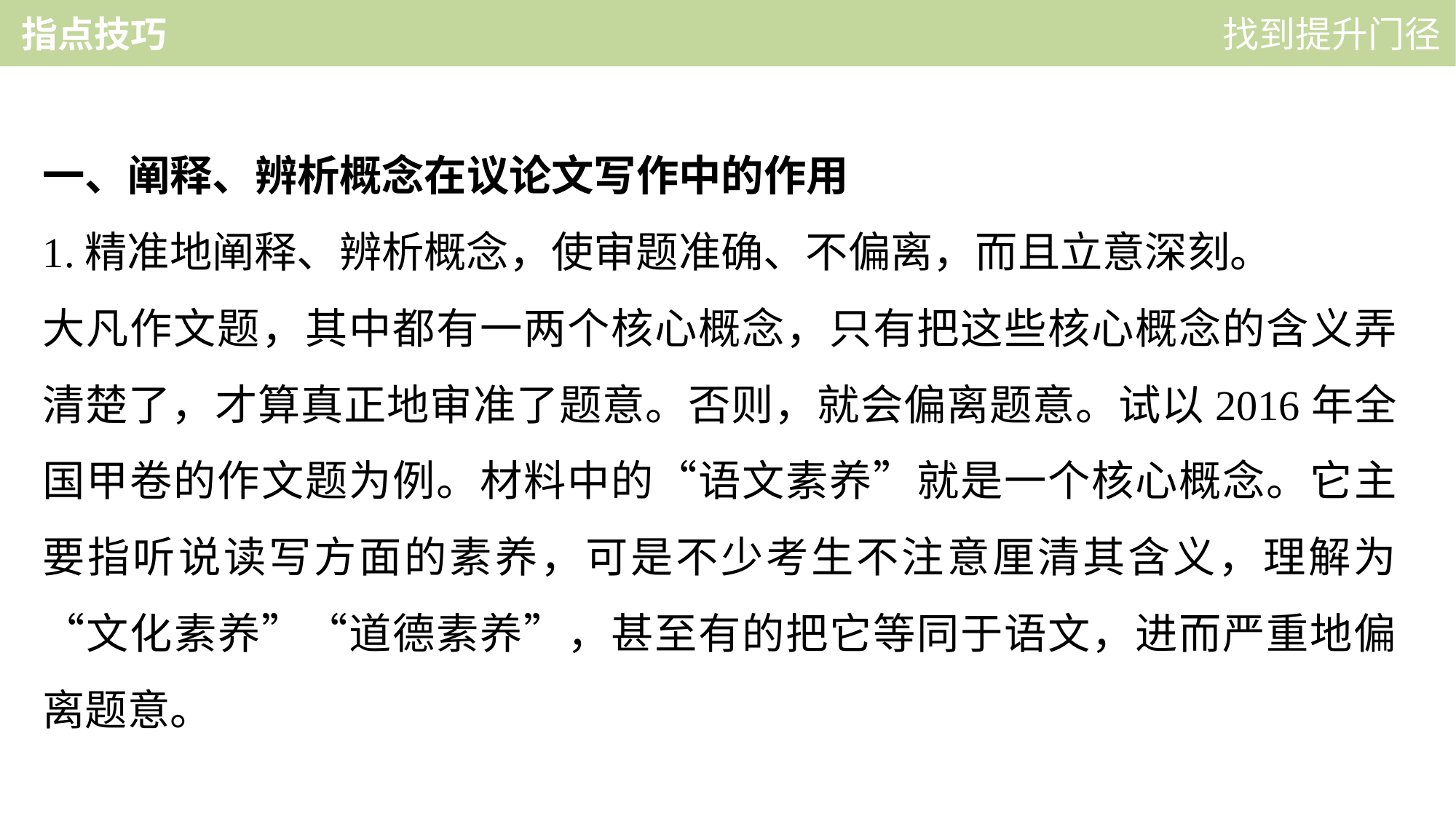

指点技巧										找到提升门径
一、阐释、辨析概念在议论文写作中的作用
1.精准地阐释、辨析概念，使审题准确、不偏离，而且立意深刻。
大凡作文题，其中都有一两个核心概念，只有把这些核心概念的含义弄清楚了，才算真正地审准了题意。否则，就会偏离题意。试以2016年全国甲卷的作文题为例。材料中的“语文素养”就是一个核心概念。它主要指听说读写方面的素养，可是不少考生不注意厘清其含义，理解为“文化素养”“道德素养”，甚至有的把它等同于语文，进而严重地偏离题意。